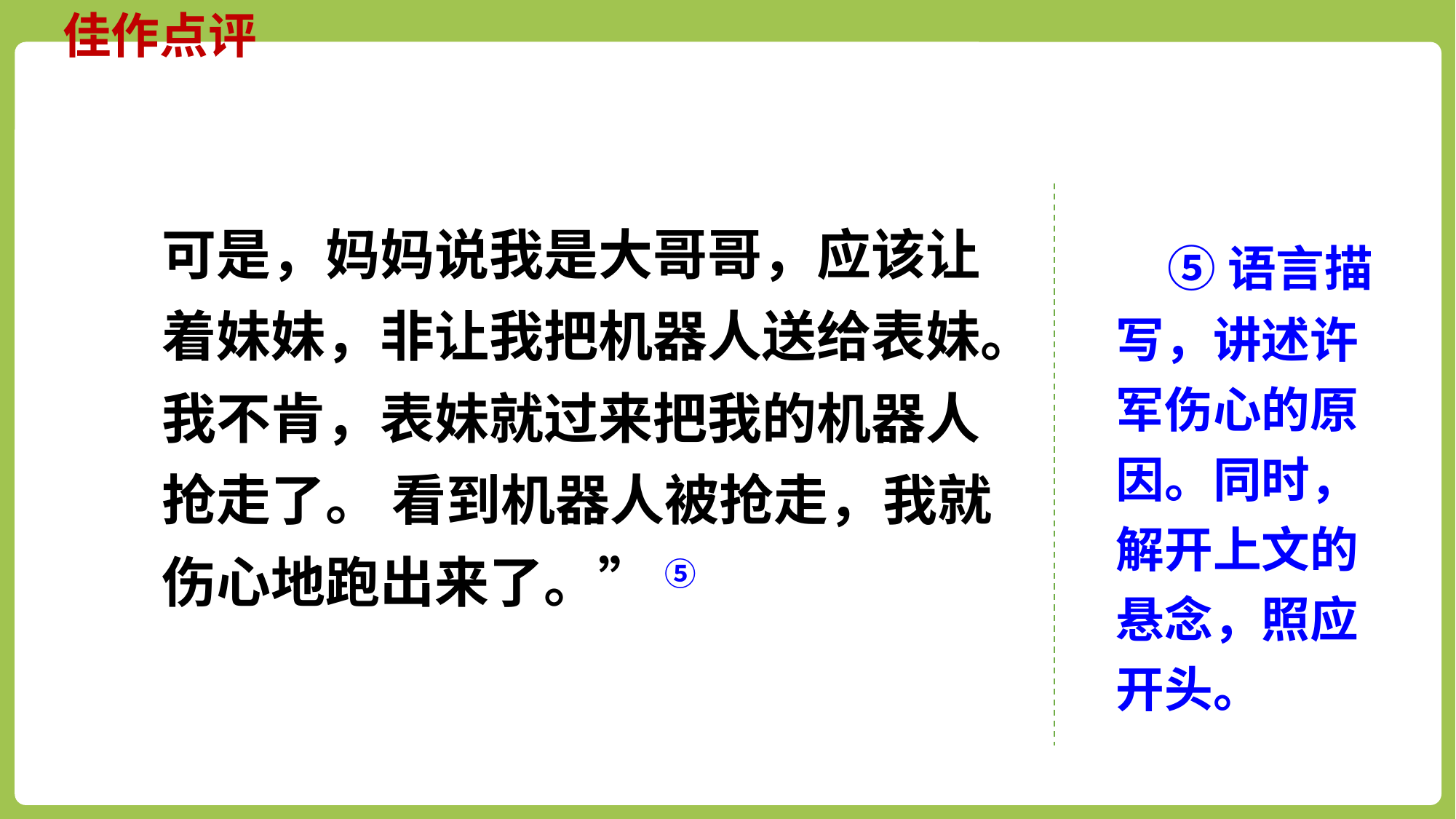

佳作点评
可是，妈妈说我是大哥哥，应该让着妹妹，非让我把机器人送给表妹。我不肯，表妹就过来把我的机器人抢走了。 看到机器人被抢走，我就伤心地跑出来了。” ⑤
    ⑤语言描写，讲述许军伤心的原因。同时，解开上文的悬念，照应开头。